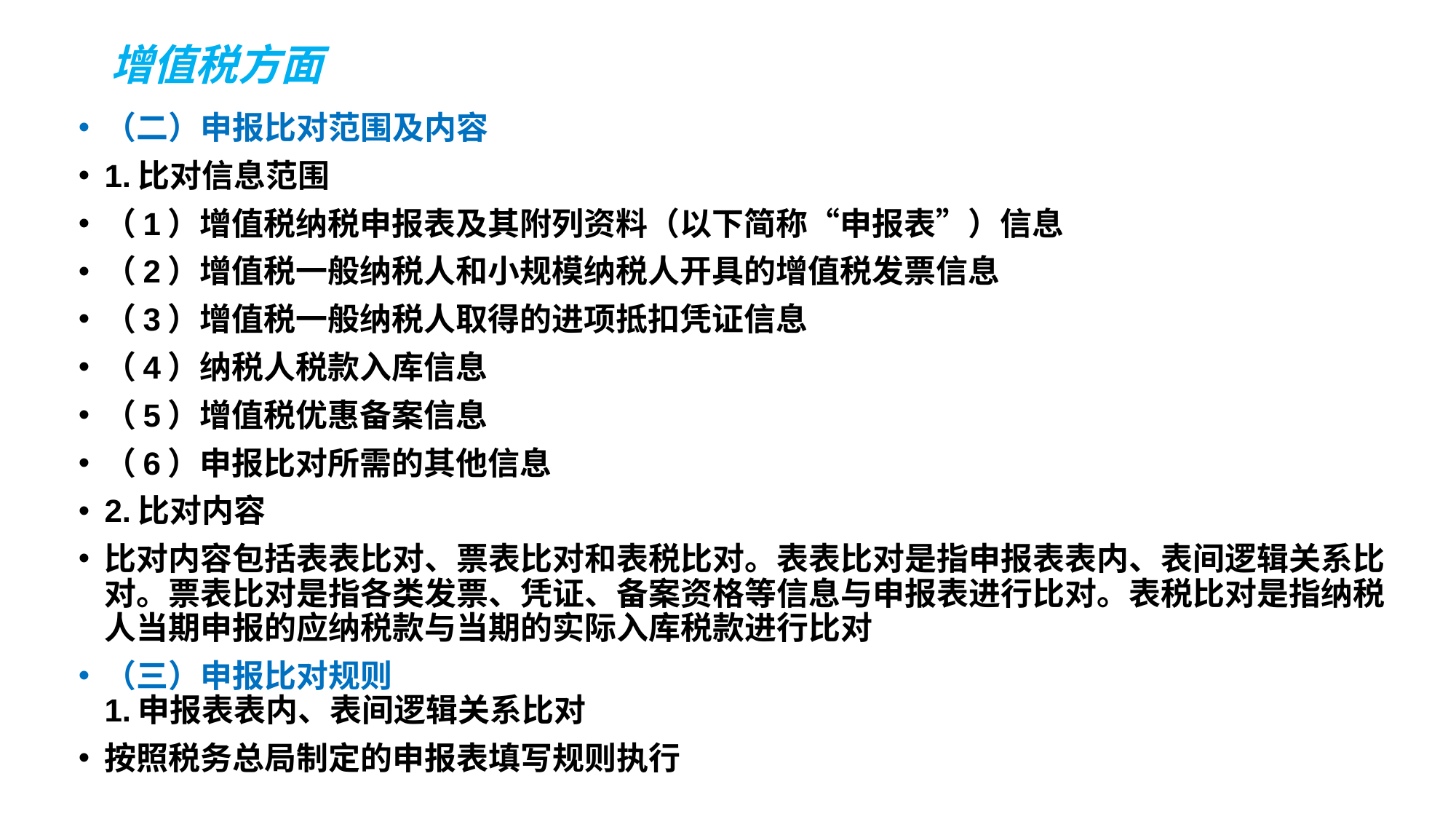

# 增值税方面
（二）申报比对范围及内容
1.比对信息范围
（1）增值税纳税申报表及其附列资料（以下简称“申报表”）信息
（2）增值税一般纳税人和小规模纳税人开具的增值税发票信息
（3）增值税一般纳税人取得的进项抵扣凭证信息
（4）纳税人税款入库信息
（5）增值税优惠备案信息
（6）申报比对所需的其他信息
2.比对内容
比对内容包括表表比对、票表比对和表税比对。表表比对是指申报表表内、表间逻辑关系比对。票表比对是指各类发票、凭证、备案资格等信息与申报表进行比对。表税比对是指纳税人当期申报的应纳税款与当期的实际入库税款进行比对
（三）申报比对规则
1.申报表表内、表间逻辑关系比对
按照税务总局制定的申报表填写规则执行